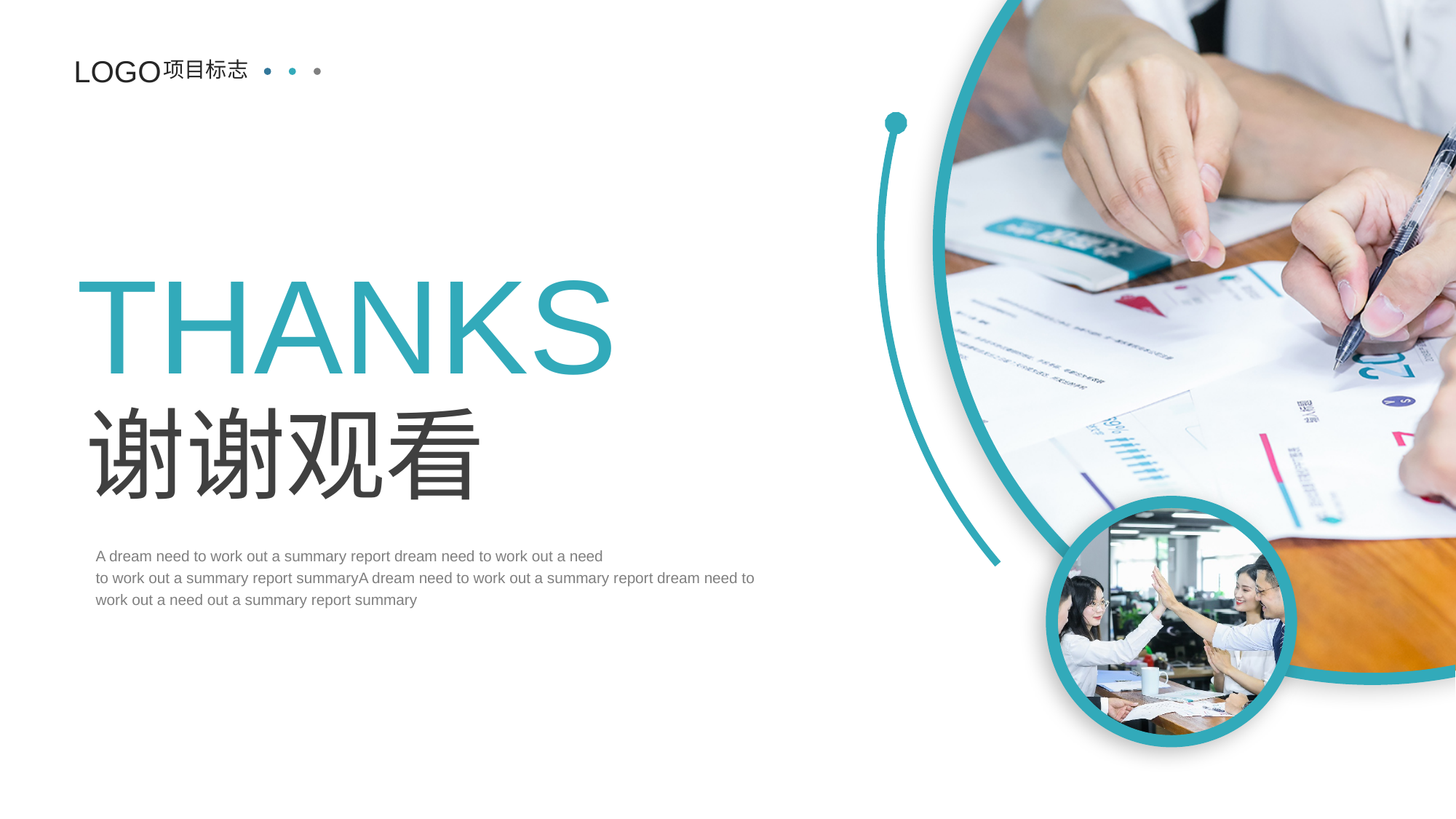

LOGO
项目标志

THANKS
谢谢观看

A dream need to work out a summary report dream need to work out a need
to work out a summary report summaryA dream need to work out a summary report dream need to work out a need out a summary report summary